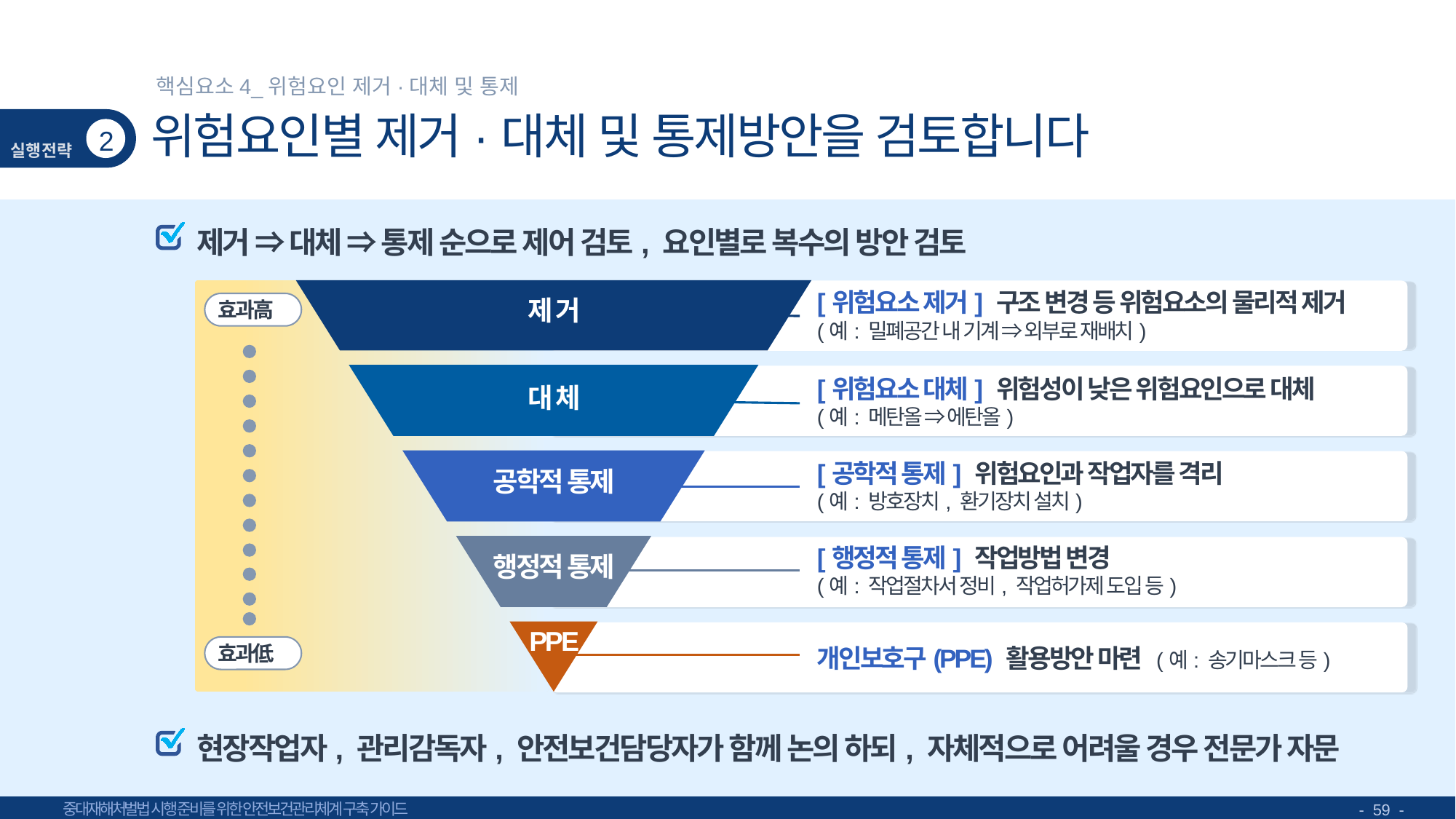

핵심요소4_위험요인 제거·대체 및 통제
# 위험요인별 제거·대체 및 통제방안을 검토합니다
2
제거 ⇒ 대체 ⇒ 통제 순으로 제어 검토, 요인별로 복수의 방안 검토

제 거
대 체
공학적 통제
행정적 통제
PPE
[위험요소 제거] 구조 변경 등 위험요소의 물리적 제거
(예: 밀폐공간 내 기계 ⇒ 외부로 재배치)

효과高

[위험요소 대체] 위험성이 낮은 위험요인으로 대체
(예: 메탄올 ⇒ 에탄올)

[공학적 통제] 위험요인과 작업자를 격리
(예: 방호장치, 환기장치 설치)

[행정적 통제] 작업방법 변경
(예: 작업절차서 정비, 작업허가제 도입 등)

효과低
개인보호구(PPE) 활용방안 마련 (예: 송기마스크 등)

현장작업자, 관리감독자, 안전보건담당자가 함께 논의 하되, 자체적으로 어려울 경우 전문가 자문

-  59  -